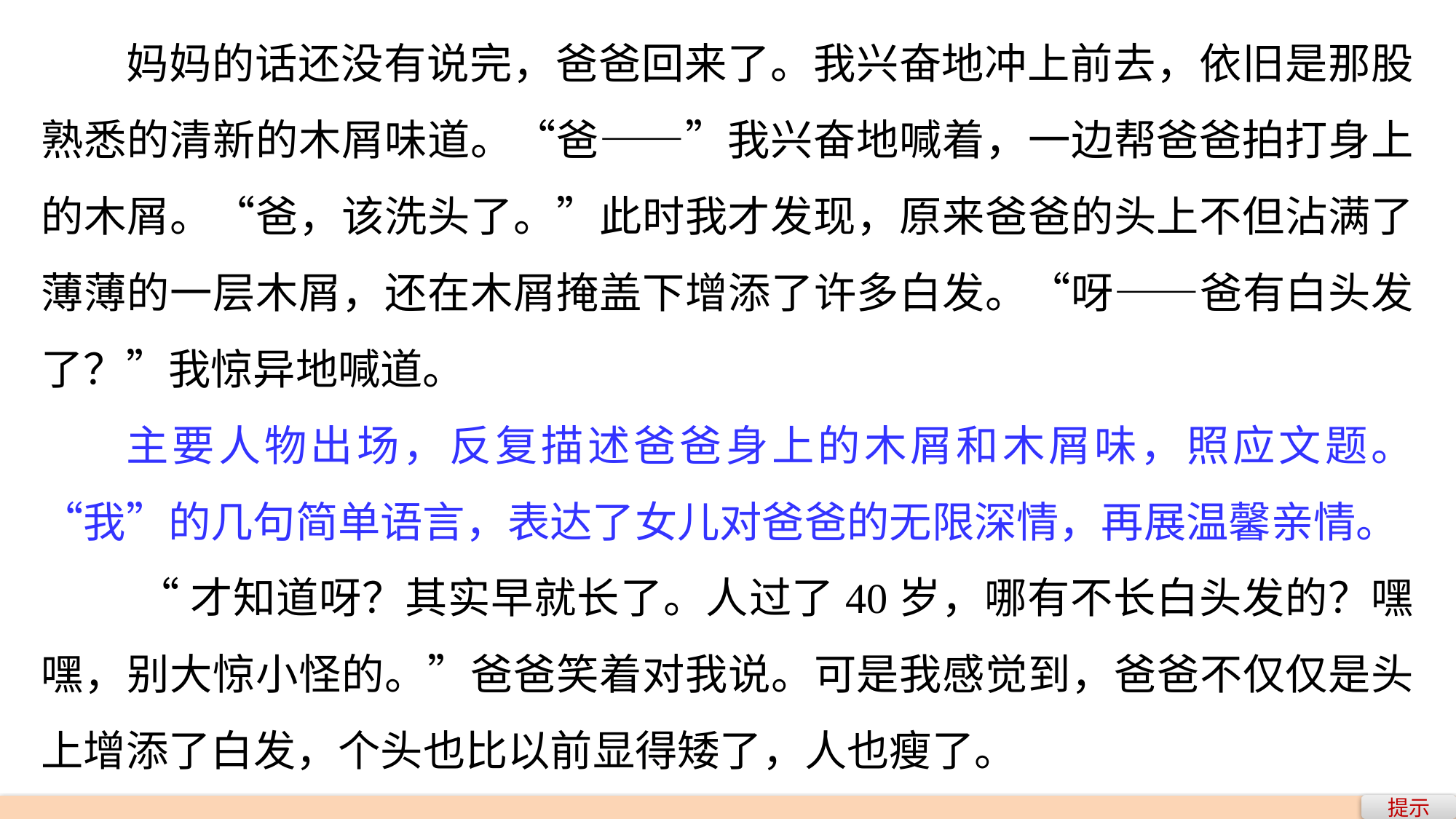

妈妈的话还没有说完，爸爸回来了。我兴奋地冲上前去，依旧是那股熟悉的清新的木屑味道。“爸——”我兴奋地喊着，一边帮爸爸拍打身上的木屑。“爸，该洗头了。”此时我才发现，原来爸爸的头上不但沾满了薄薄的一层木屑，还在木屑掩盖下增添了许多白发。“呀——爸有白头发了？”我惊异地喊道。
主要人物出场，反复描述爸爸身上的木屑和木屑味，照应文题。“我”的几句简单语言，表达了女儿对爸爸的无限深情，再展温馨亲情。
 “才知道呀？其实早就长了。人过了40岁，哪有不长白头发的？嘿嘿，别大惊小怪的。”爸爸笑着对我说。可是我感觉到，爸爸不仅仅是头上增添了白发，个头也比以前显得矮了，人也瘦了。
提示